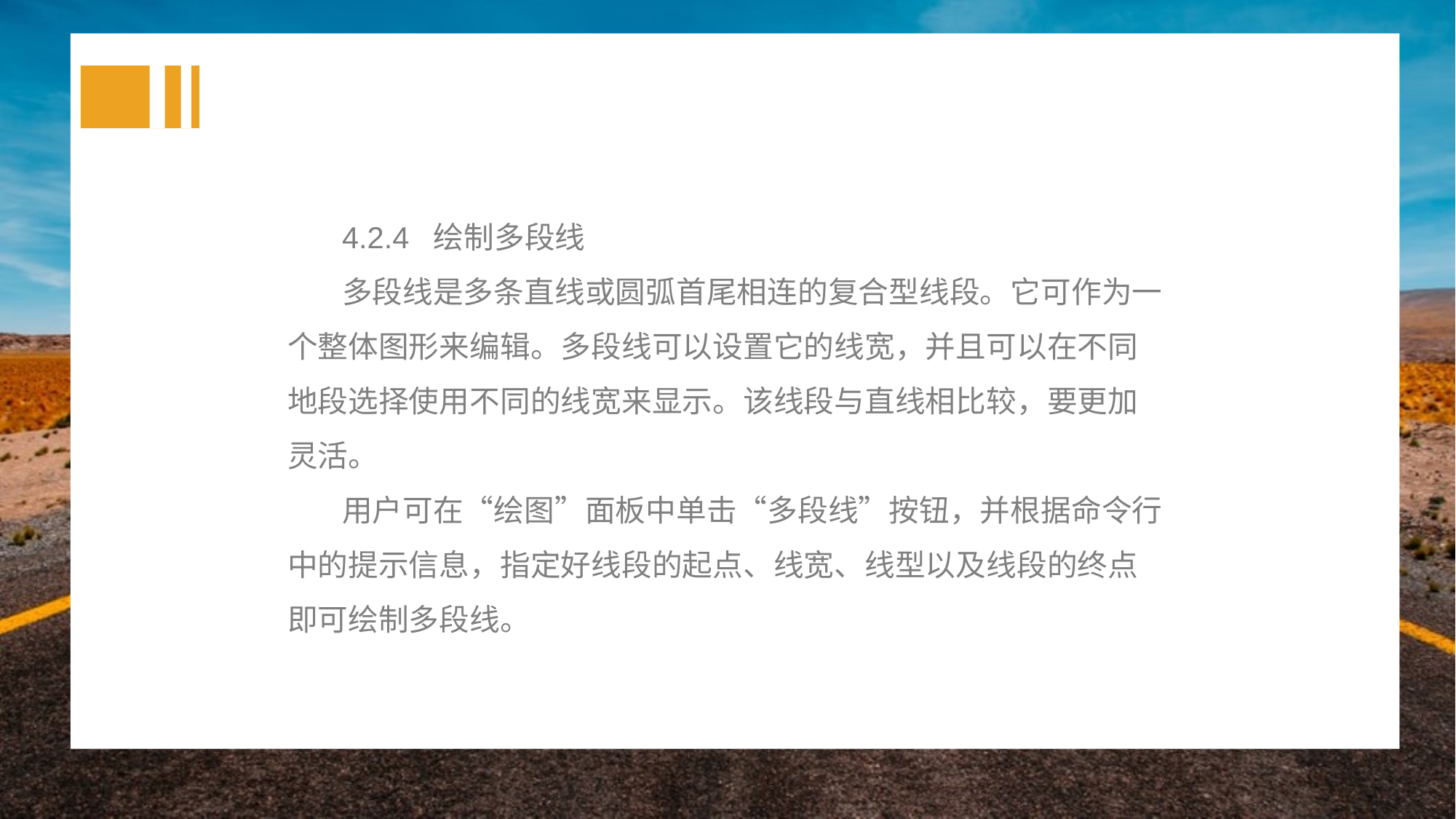

4.2.4  绘制多段线
多段线是多条直线或圆弧首尾相连的复合型线段。它可作为一个整体图形来编辑。多段线可以设置它的线宽，并且可以在不同地段选择使用不同的线宽来显示。该线段与直线相比较，要更加灵活。
用户可在“绘图”面板中单击“多段线”按钮，并根据命令行中的提示信息，指定好线段的起点、线宽、线型以及线段的终点即可绘制多段线。